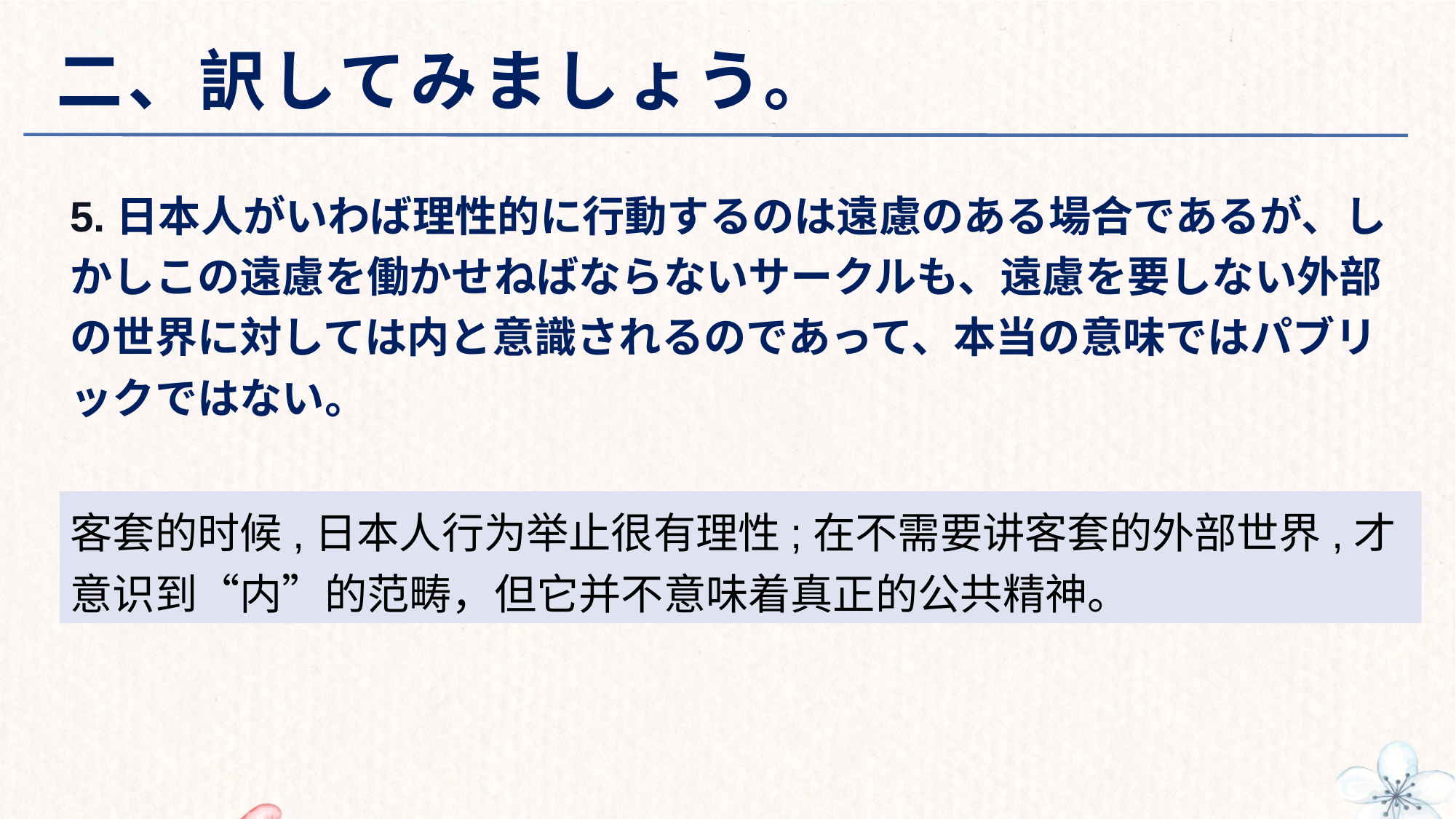

# 二、訳してみましょう。
5.日本人がいわば理性的に行動するのは遠慮のある場合であるが、しかしこの遠慮を働かせねばならないサークルも、遠慮を要しない外部の世界に対しては内と意識されるのであって、本当の意味ではパブリックではない。
客套的时候,日本人行为举止很有理性;在不需要讲客套的外部世界,才意识到“内”的范畴，但它并不意味着真正的公共精神。